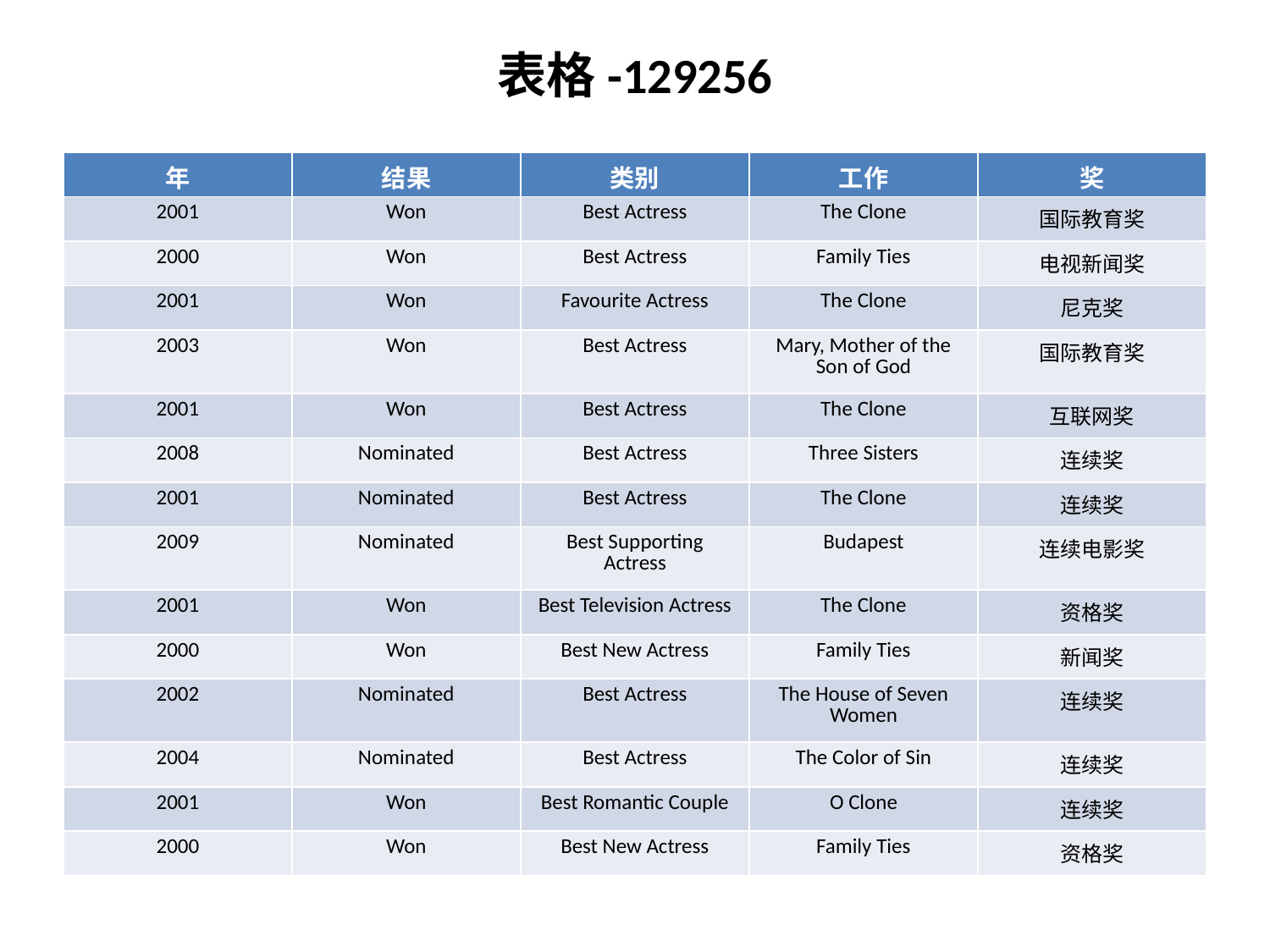

表格-129256
| 年 | 结果 | 类别 | 工作 | 奖 |
| --- | --- | --- | --- | --- |
| 2001 | Won | Best Actress | The Clone | 国际教育奖 |
| 2000 | Won | Best Actress | Family Ties | 电视新闻奖 |
| 2001 | Won | Favourite Actress | The Clone | 尼克奖 |
| 2003 | Won | Best Actress | Mary, Mother of the Son of God | 国际教育奖 |
| 2001 | Won | Best Actress | The Clone | 互联网奖 |
| 2008 | Nominated | Best Actress | Three Sisters | 连续奖 |
| 2001 | Nominated | Best Actress | The Clone | 连续奖 |
| 2009 | Nominated | Best Supporting Actress | Budapest | 连续电影奖 |
| 2001 | Won | Best Television Actress | The Clone | 资格奖 |
| 2000 | Won | Best New Actress | Family Ties | 新闻奖 |
| 2002 | Nominated | Best Actress | The House of Seven Women | 连续奖 |
| 2004 | Nominated | Best Actress | The Color of Sin | 连续奖 |
| 2001 | Won | Best Romantic Couple | O Clone | 连续奖 |
| 2000 | Won | Best New Actress | Family Ties | 资格奖 |